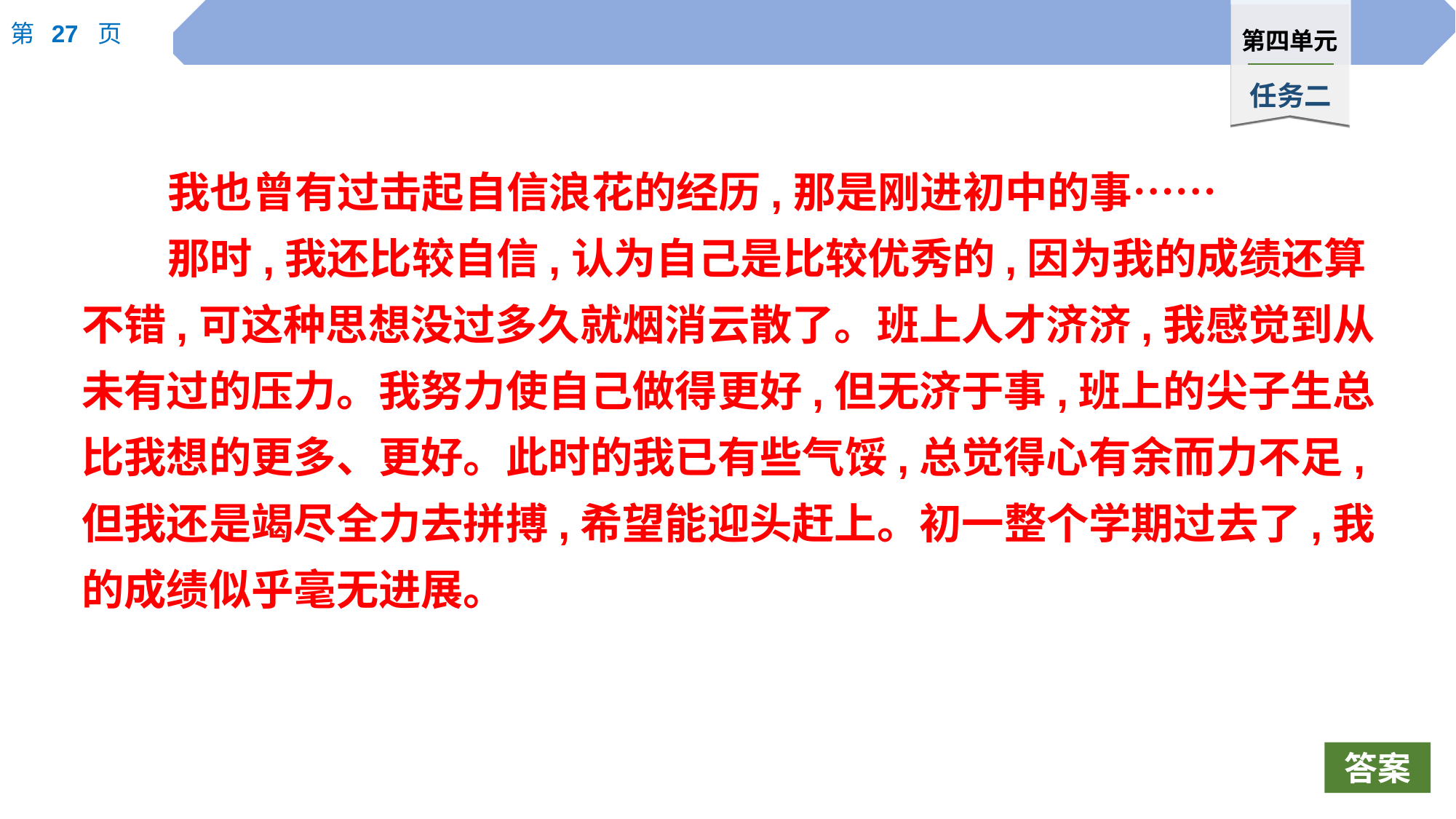

我也曾有过击起自信浪花的经历,那是刚进初中的事……
那时,我还比较自信,认为自己是比较优秀的,因为我的成绩还算不错,可这种思想没过多久就烟消云散了。班上人才济济,我感觉到从未有过的压力。我努力使自己做得更好,但无济于事,班上的尖子生总比我想的更多、更好。此时的我已有些气馁,总觉得心有余而力不足,但我还是竭尽全力去拼搏,希望能迎头赶上。初一整个学期过去了,我的成绩似乎毫无进展。
答案